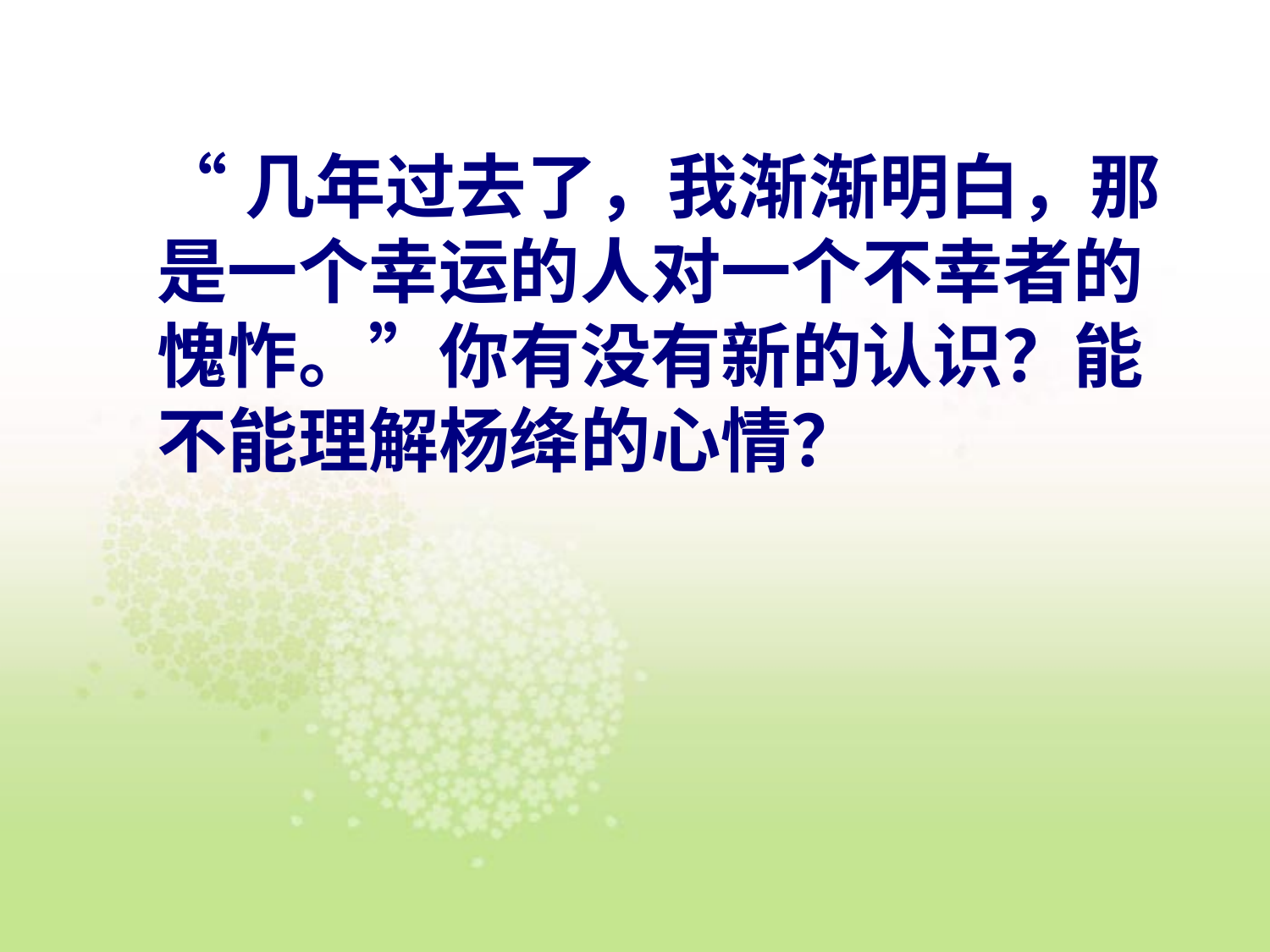

“几年过去了，我渐渐明白，那是一个幸运的人对一个不幸者的愧怍。”你有没有新的认识？能不能理解杨绛的心情？